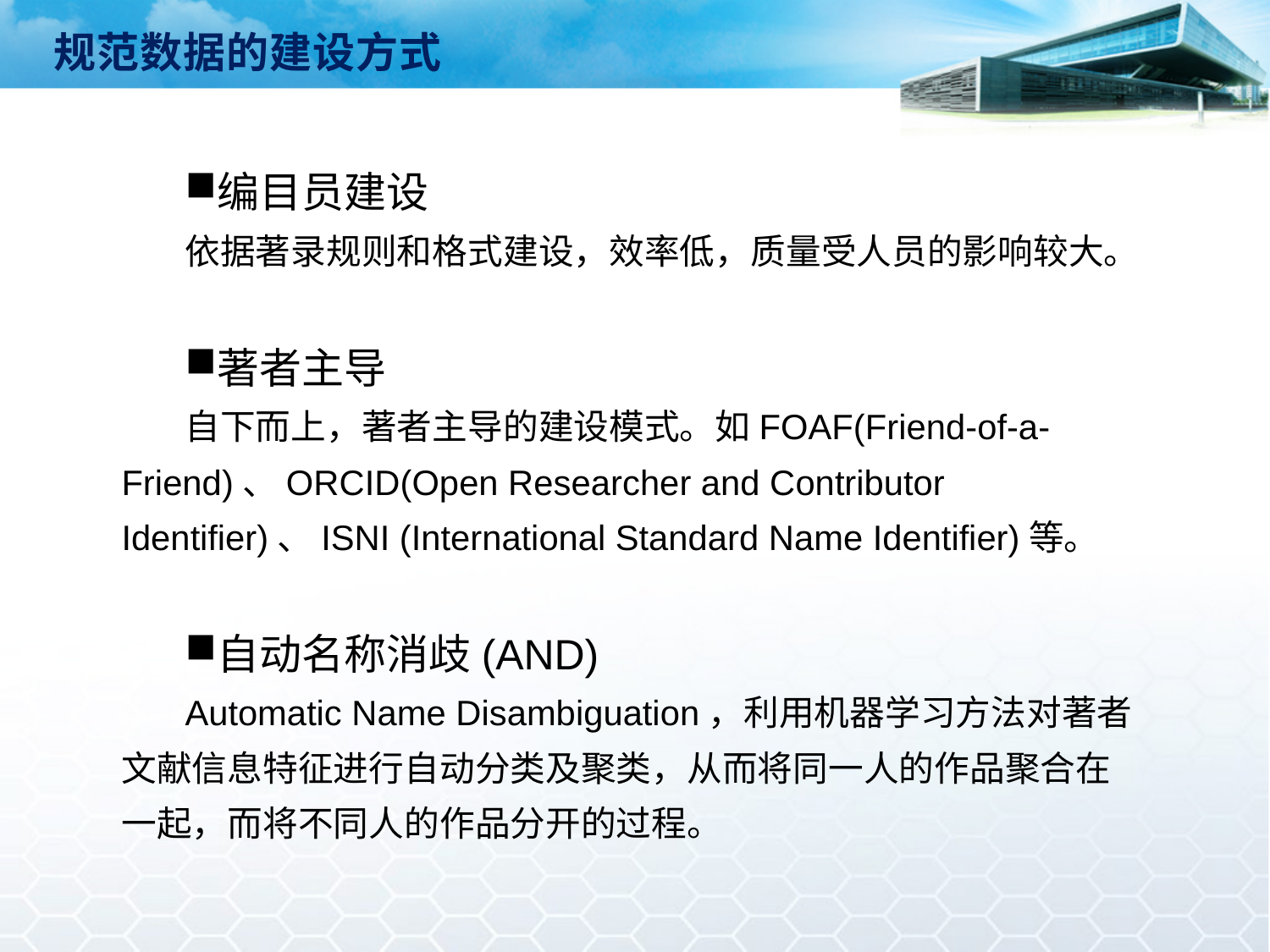

规范数据的建设方式
编目员建设
依据著录规则和格式建设，效率低，质量受人员的影响较大。

著者主导
自下而上，著者主导的建设模式。如FOAF(Friend-of-a-Friend)、ORCID(Open Researcher and Contributor Identifier)、ISNI (International Standard Name Identifier)等。

自动名称消歧(AND)
Automatic Name Disambiguation，利用机器学习方法对著者文献信息特征进行自动分类及聚类，从而将同一人的作品聚合在一起，而将不同人的作品分开的过程。